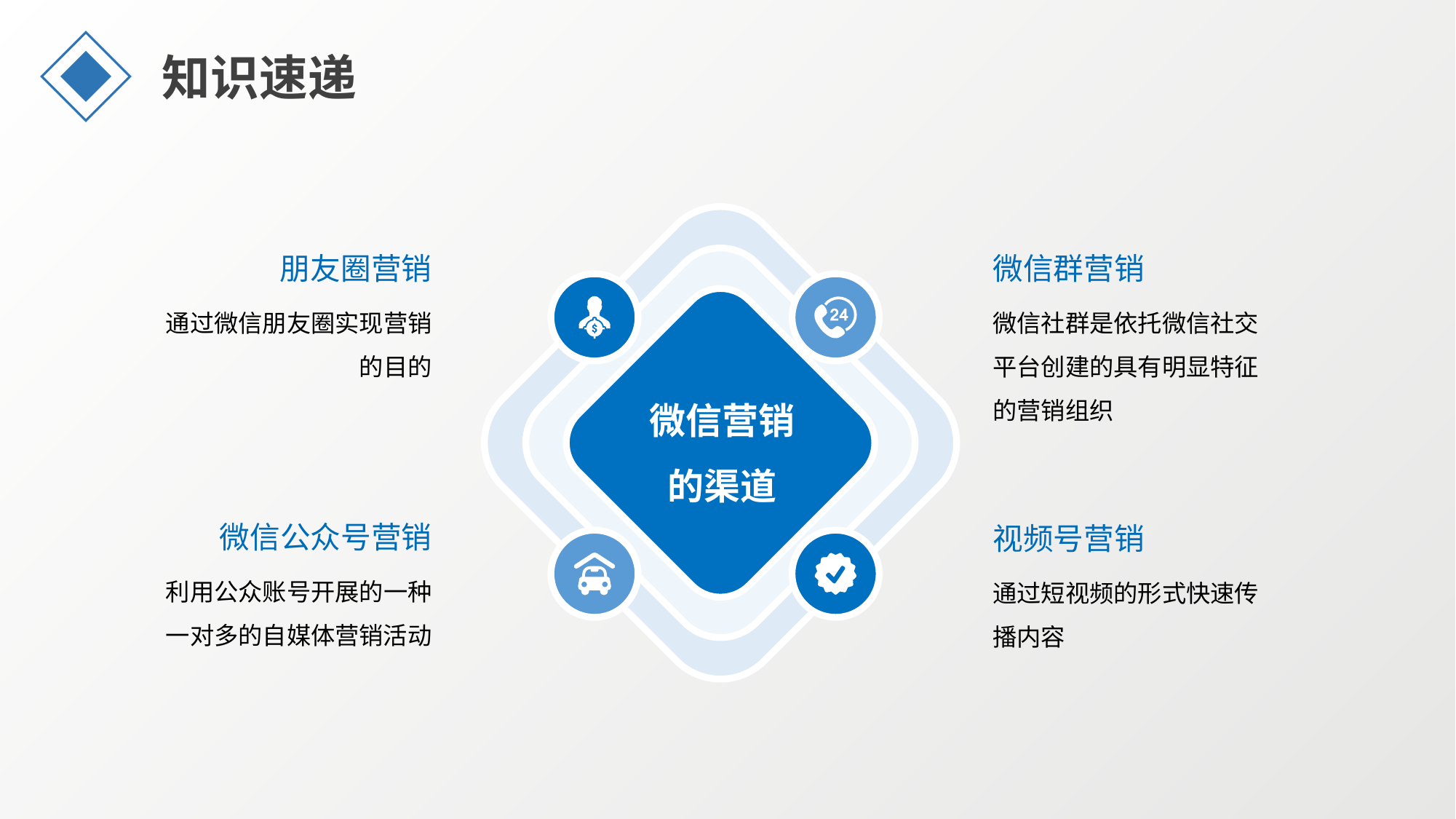

知识速递

微信群营销
朋友圈营销

微信社群是依托微信社交平台创建的具有明显特征的营销组织
通过微信朋友圈实现营销的目的

微信营销的渠道
微信公众号营销
视频号营销

利用公众账号开展的一种一对多的自媒体营销活动
通过短视频的形式快速传播内容